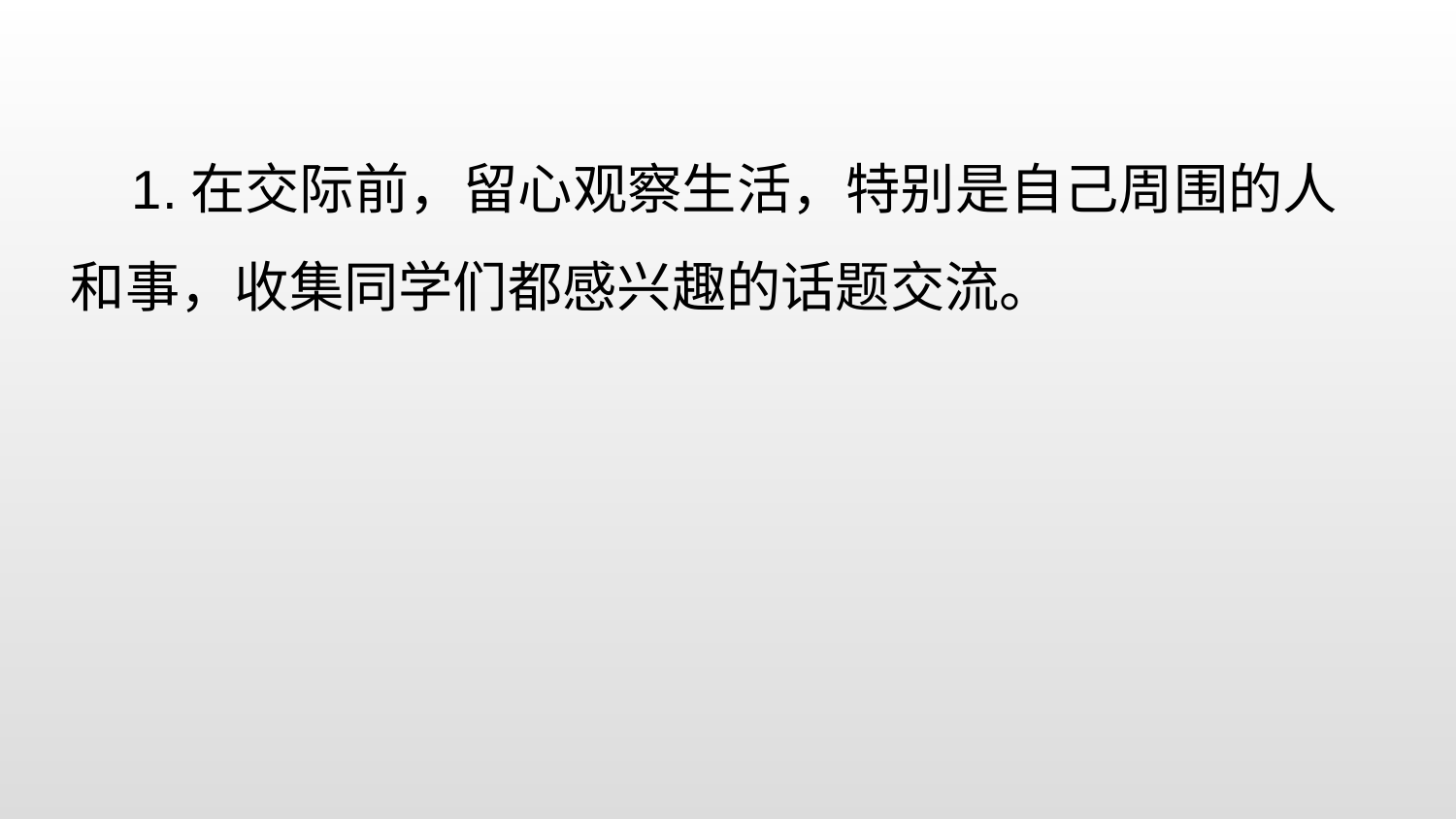

1.在交际前，留心观察生活，特别是自己周围的人和事，收集同学们都感兴趣的话题交流。